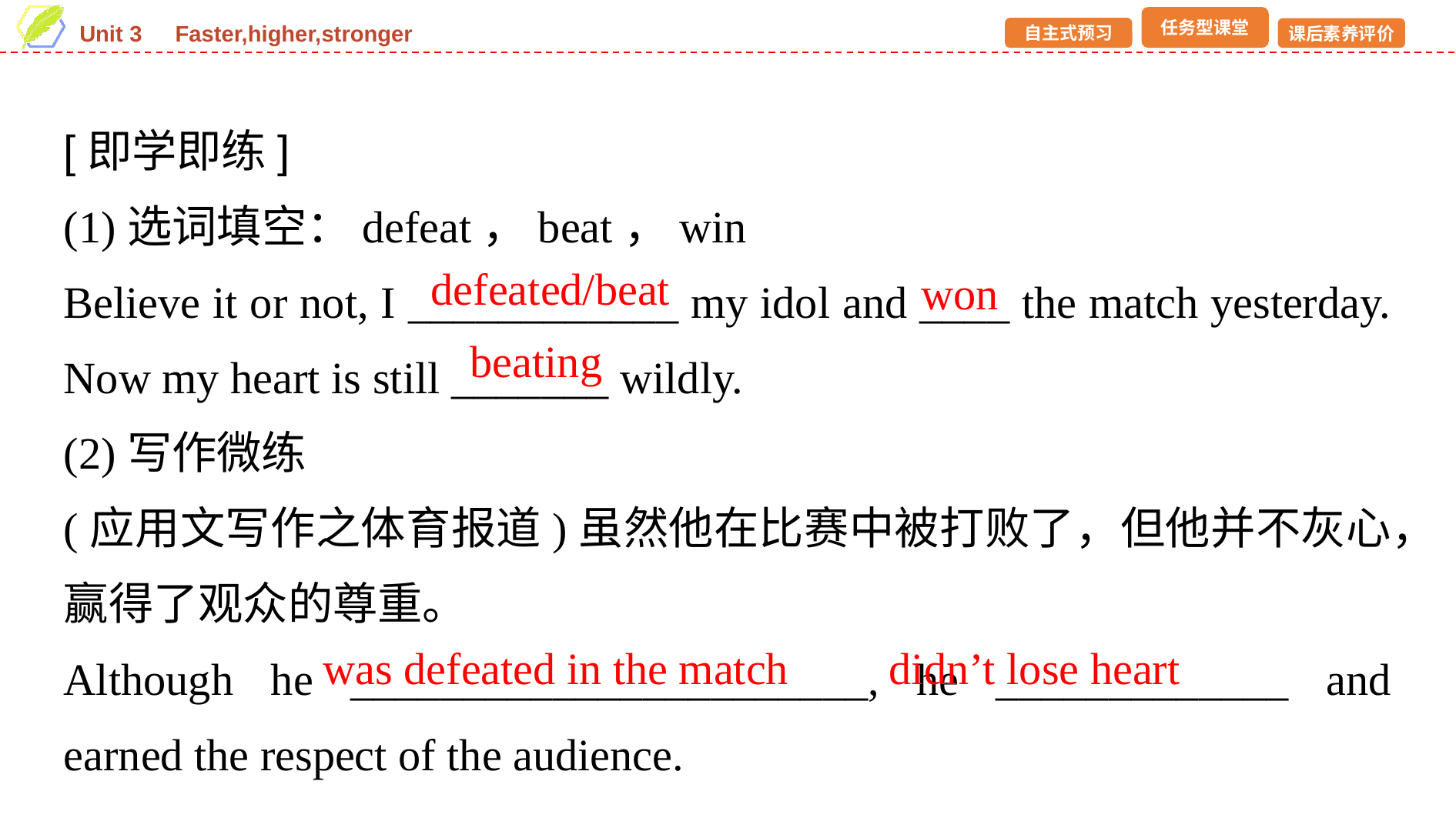

[即学即练]
(1)选词填空：defeat，beat，win
Believe it or not, I ____________ my idol and ____ the match yesterday. Now my heart is still _______ wildly.
(2)写作微练
(应用文写作之体育报道)虽然他在比赛中被打败了，但他并不灰心，赢得了观众的尊重。
Although he _______________________, he _____________ and earned the respect of the audience.
defeated/beat
won
beating
was defeated in the match
didn’t lose heart